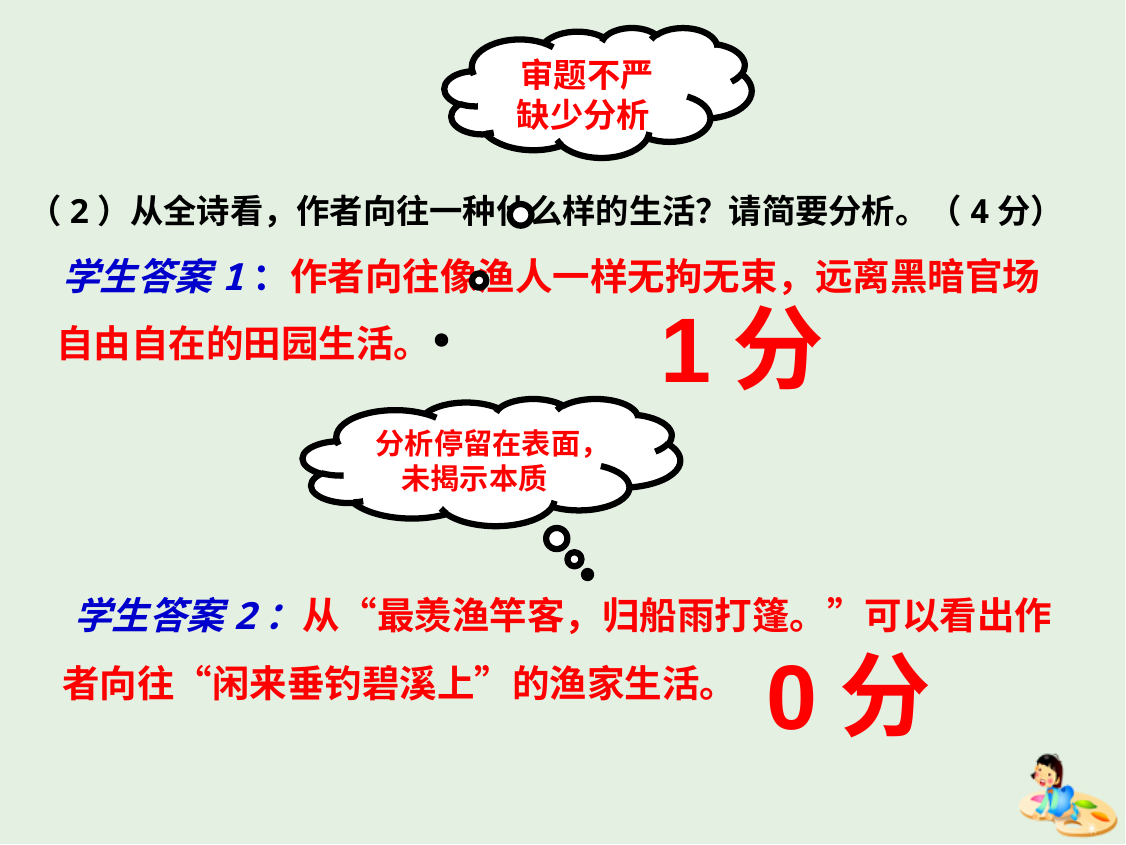

审题不严
缺少分析
（2）从全诗看，作者向往一种什么样的生活？请简要分析。（4分）
   学生答案1：作者向往像渔人一样无拘无束，远离黑暗官场自由自在的田园生活。
1分
分析停留在表面，未揭示本质
   学生答案2：从“最羡渔竿客，归船雨打篷。”可以看出作者向往“闲来垂钓碧溪上”的渔家生活。
0分